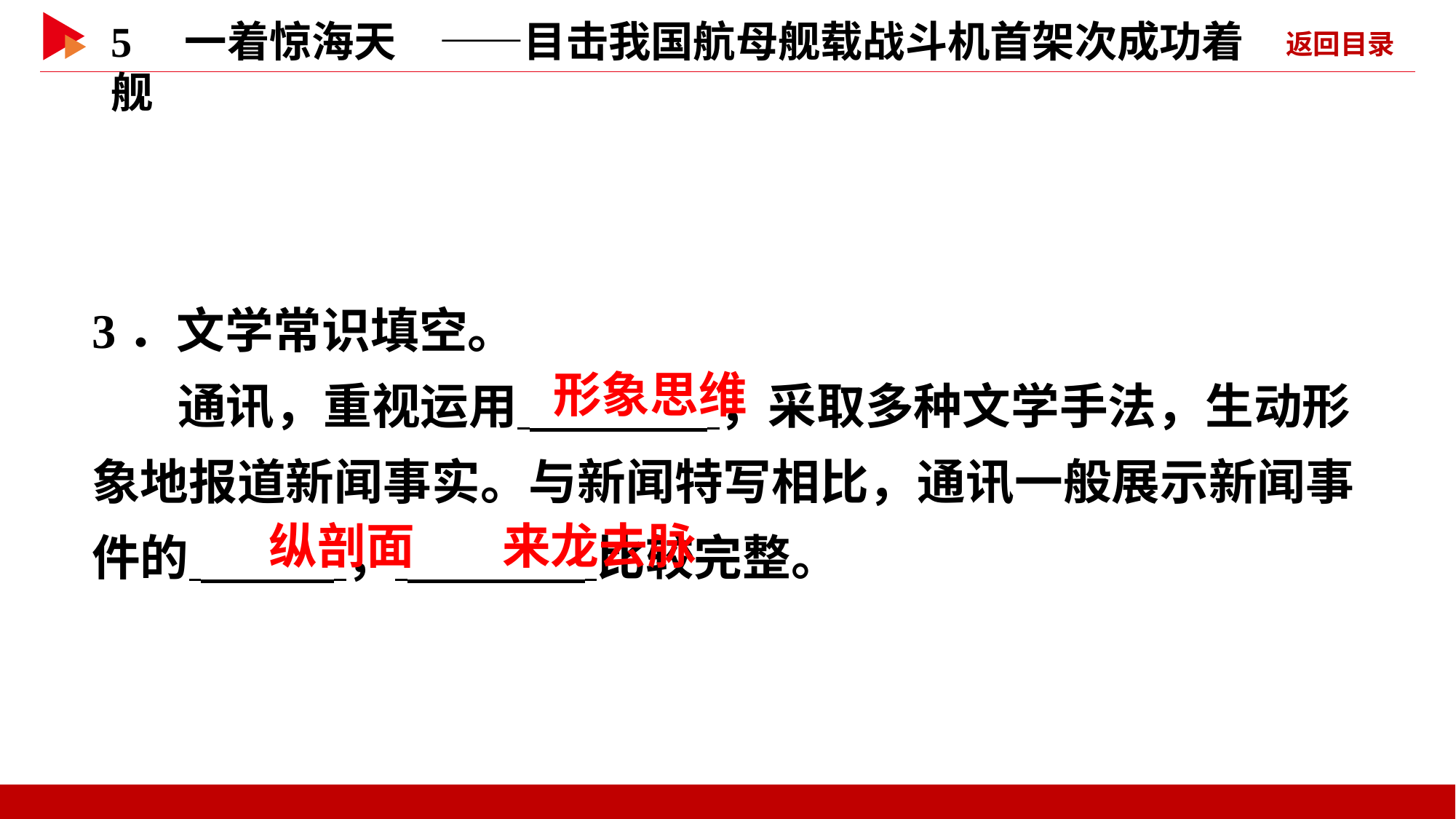

3．文学常识填空。
通讯，重视运用                  ，采取多种文学手法，生动形象地报道新闻事实。与新闻特写相比，通讯一般展示新闻事件的              ，                  比较完整。
 形象思维
 纵剖面
 来龙去脉